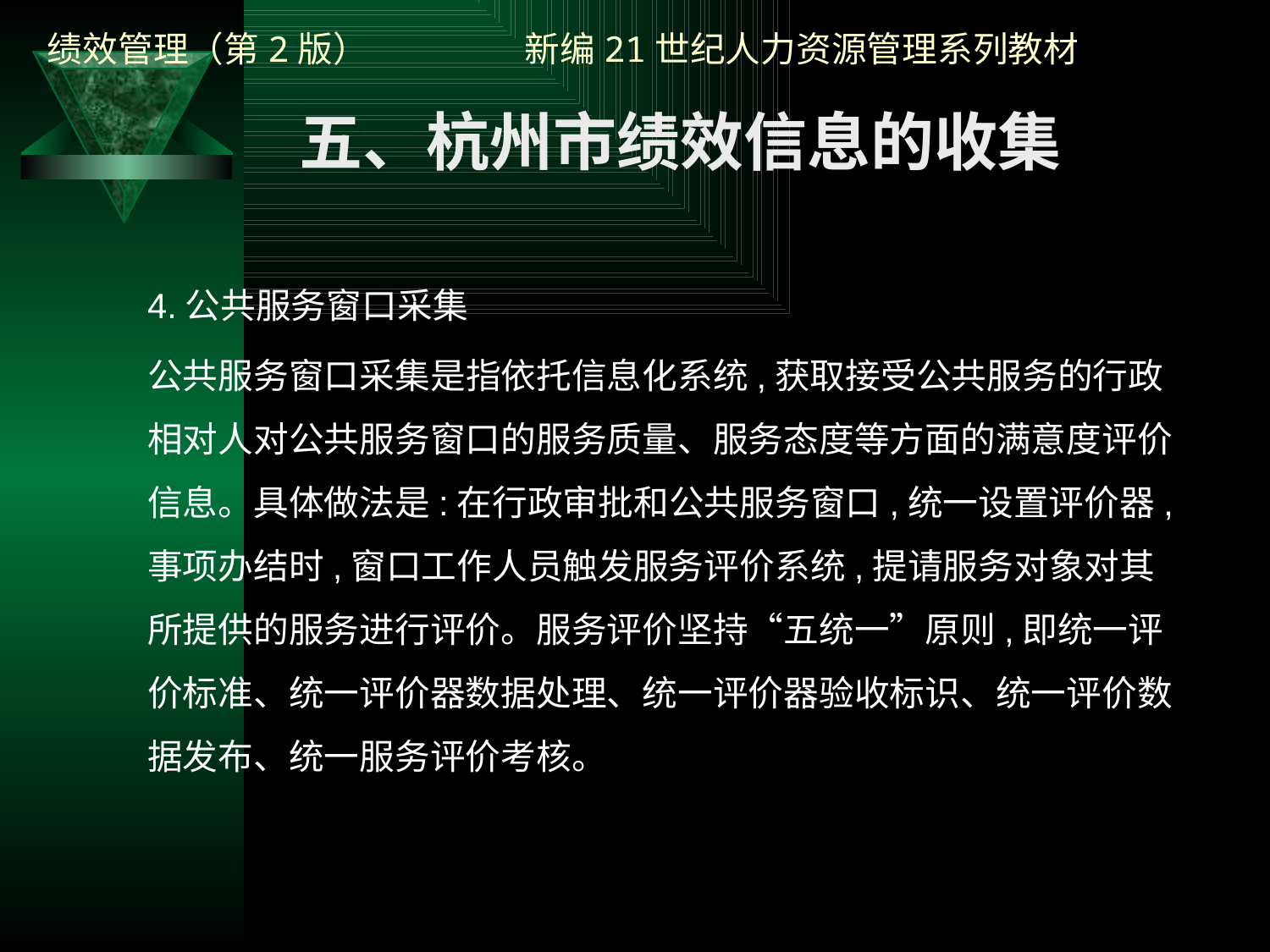

五、杭州市绩效信息的收集
4.公共服务窗口采集
公共服务窗口采集是指依托信息化系统,获取接受公共服务的行政相对人对公共服务窗口的服务质量、服务态度等方面的满意度评价信息。具体做法是:在行政审批和公共服务窗口,统一设置评价器,事项办结时,窗口工作人员触发服务评价系统,提请服务对象对其所提供的服务进行评价。服务评价坚持“五统一”原则,即统一评价标准、统一评价器数据处理、统一评价器验收标识、统一评价数据发布、统一服务评价考核。